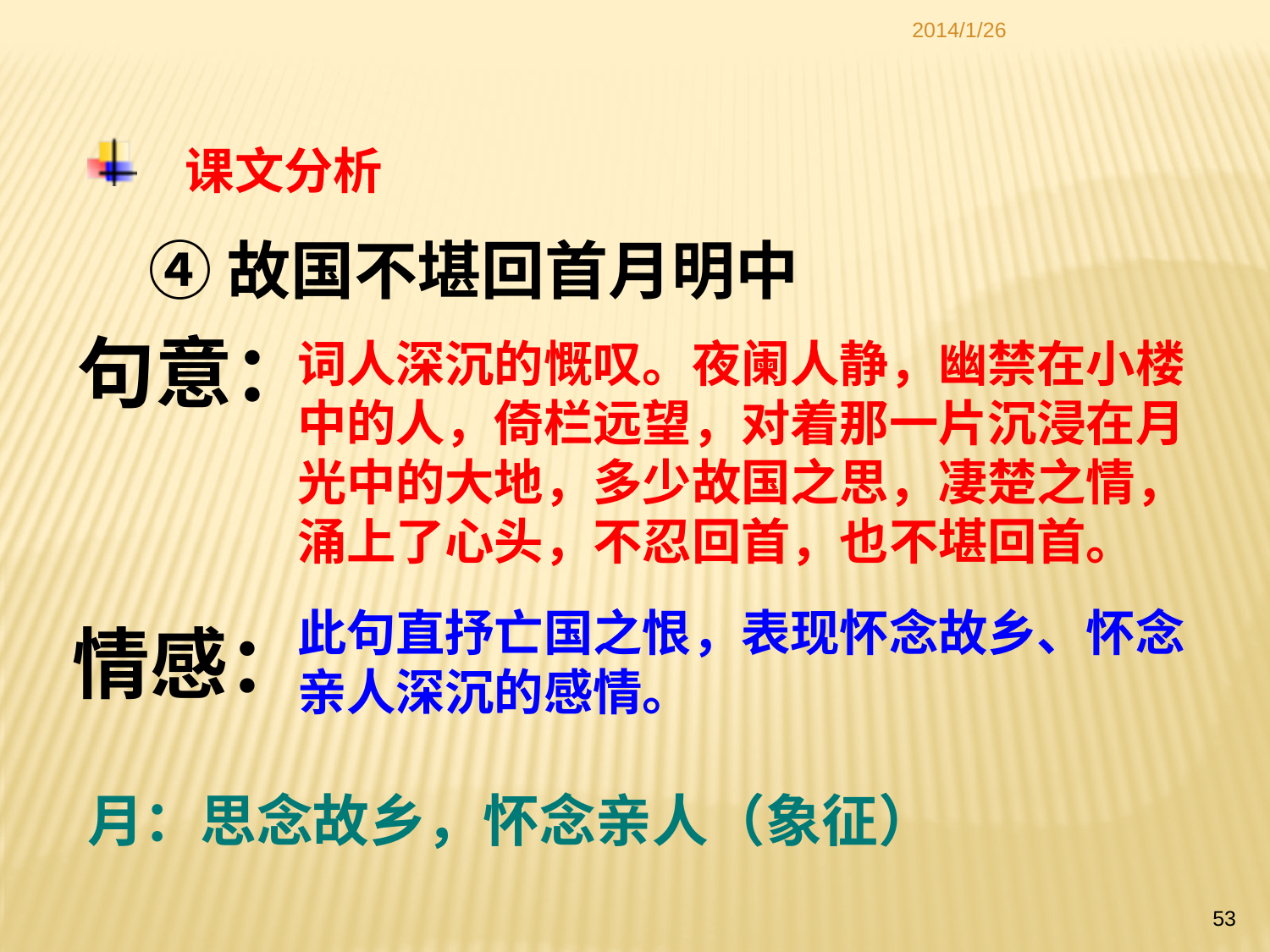

2014/1/26
  课文分析
    ④故国不堪回首月明中
句意：
词人深沉的慨叹。夜阑人静，幽禁在小楼中的人，倚栏远望，对着那一片沉浸在月光中的大地，多少故国之思，凄楚之情，涌上了心头，不忍回首，也不堪回首。
此句直抒亡国之恨，表现怀念故乡、怀念亲人深沉的感情。
情感：
月：思念故乡，怀念亲人（象征）
53